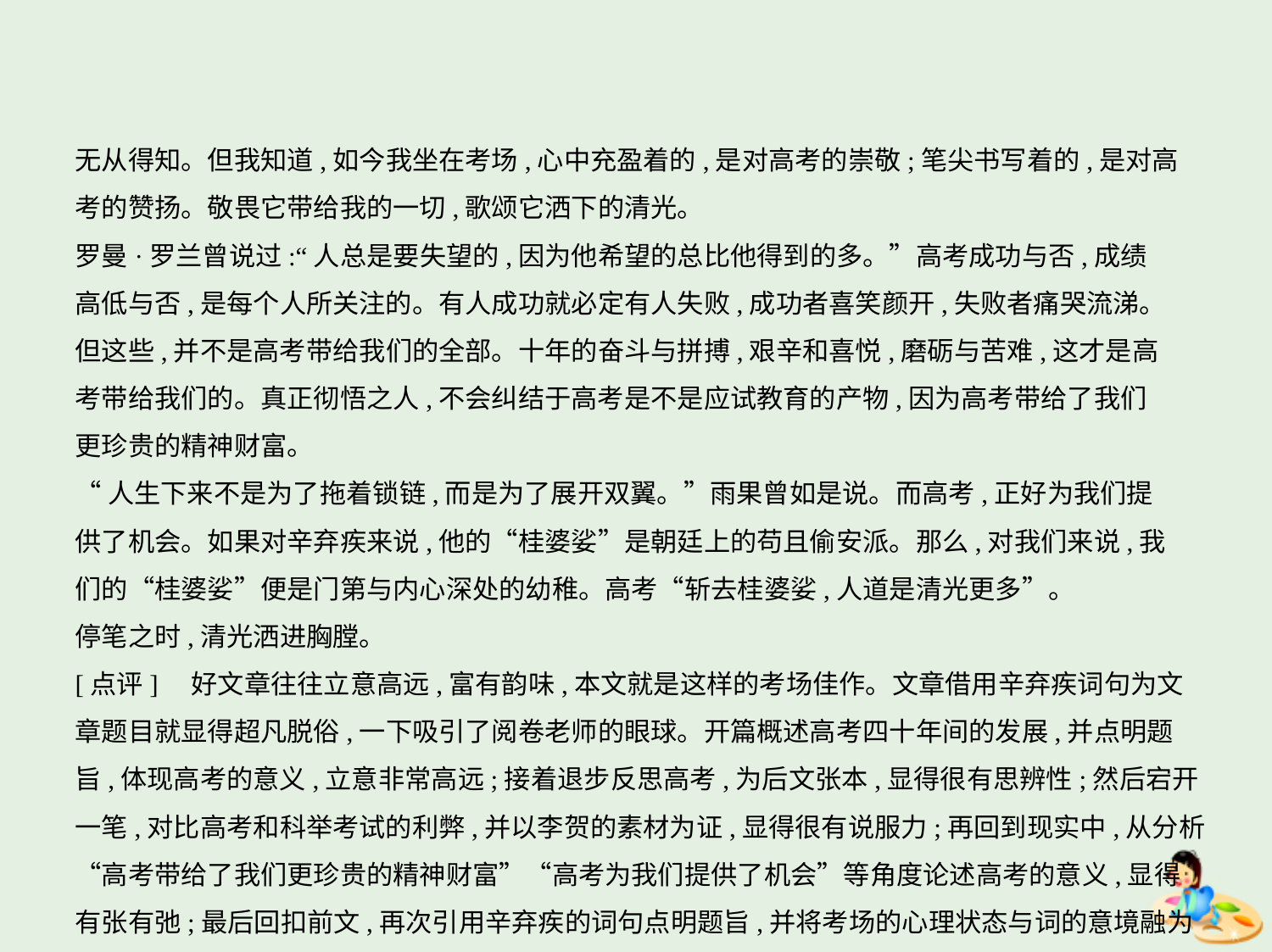

无从得知。但我知道,如今我坐在考场,心中充盈着的,是对高考的崇敬;笔尖书写着的,是对高
考的赞扬。敬畏它带给我的一切,歌颂它洒下的清光。
罗曼·罗兰曾说过:“人总是要失望的,因为他希望的总比他得到的多。”高考成功与否,成绩
高低与否,是每个人所关注的。有人成功就必定有人失败,成功者喜笑颜开,失败者痛哭流涕。
但这些,并不是高考带给我们的全部。十年的奋斗与拼搏,艰辛和喜悦,磨砺与苦难,这才是高
考带给我们的。真正彻悟之人,不会纠结于高考是不是应试教育的产物,因为高考带给了我们
更珍贵的精神财富。
“人生下来不是为了拖着锁链,而是为了展开双翼。”雨果曾如是说。而高考,正好为我们提
供了机会。如果对辛弃疾来说,他的“桂婆娑”是朝廷上的苟且偷安派。那么,对我们来说,我
们的“桂婆娑”便是门第与内心深处的幼稚。高考“斩去桂婆娑,人道是清光更多”。
停笔之时,清光洒进胸膛。
[点评]　好文章往往立意高远,富有韵味,本文就是这样的考场佳作。文章借用辛弃疾词句为文章题目就显得超凡脱俗,一下吸引了阅卷老师的眼球。开篇概述高考四十年间的发展,并点明题旨,体现高考的意义,立意非常高远;接着退步反思高考,为后文张本,显得很有思辨性;然后宕开一笔,对比高考和科举考试的利弊,并以李贺的素材为证,显得很有说服力;再回到现实中,从分析“高考带给了我们更珍贵的精神财富”“高考为我们提供了机会”等角度论述高考的意义,显得有张有弛;最后回扣前文,再次引用辛弃疾的词句点明题旨,并将考场的心理状态与词的意境融为一体,显得韵味无穷。